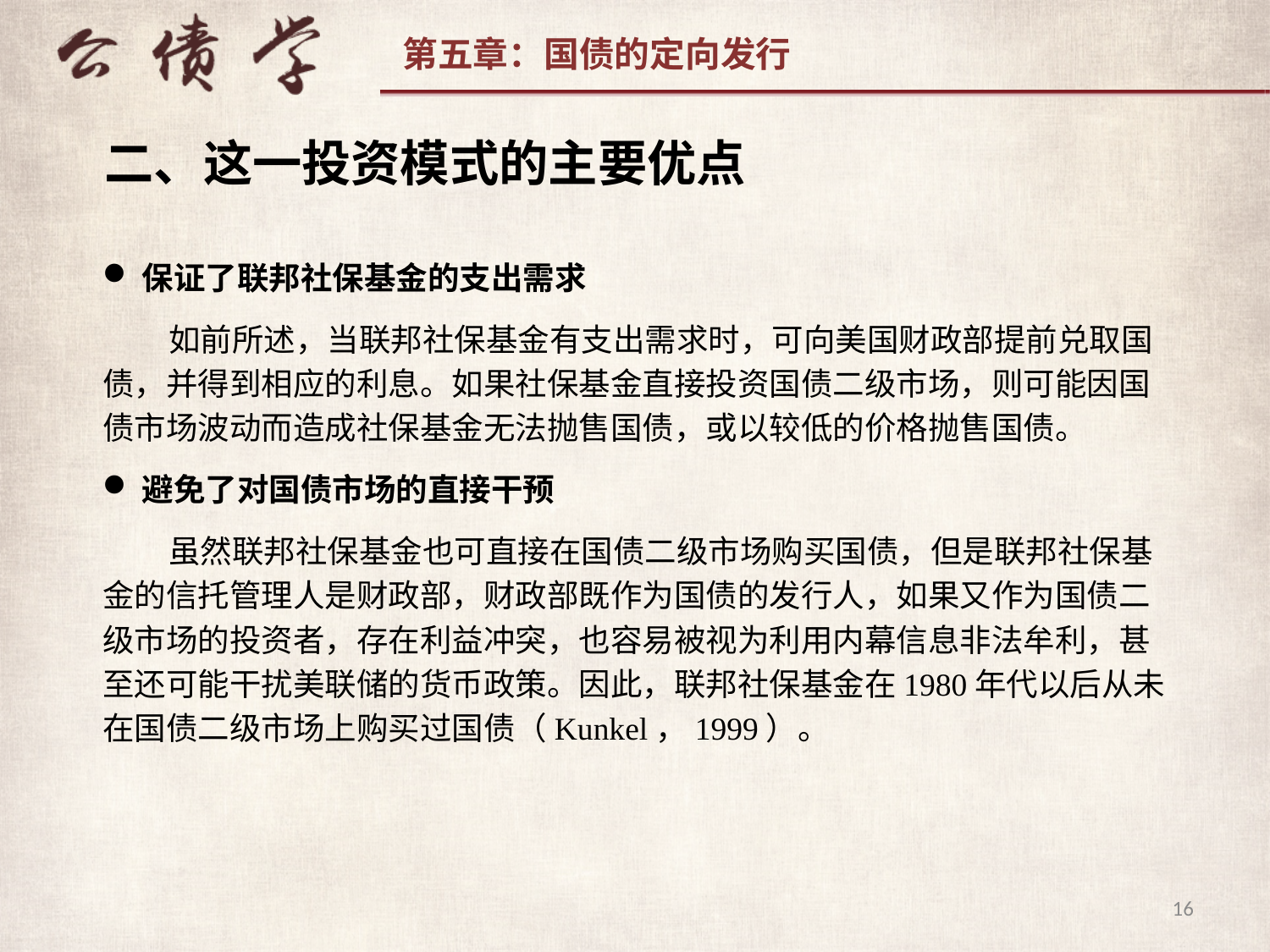

二、这一投资模式的主要优点
保证了联邦社保基金的支出需求
   如前所述，当联邦社保基金有支出需求时，可向美国财政部提前兑取国债，并得到相应的利息。如果社保基金直接投资国债二级市场，则可能因国债市场波动而造成社保基金无法抛售国债，或以较低的价格抛售国债。
避免了对国债市场的直接干预
   虽然联邦社保基金也可直接在国债二级市场购买国债，但是联邦社保基金的信托管理人是财政部，财政部既作为国债的发行人，如果又作为国债二级市场的投资者，存在利益冲突，也容易被视为利用内幕信息非法牟利，甚至还可能干扰美联储的货币政策。因此，联邦社保基金在1980年代以后从未在国债二级市场上购买过国债（Kunkel，1999）。
16